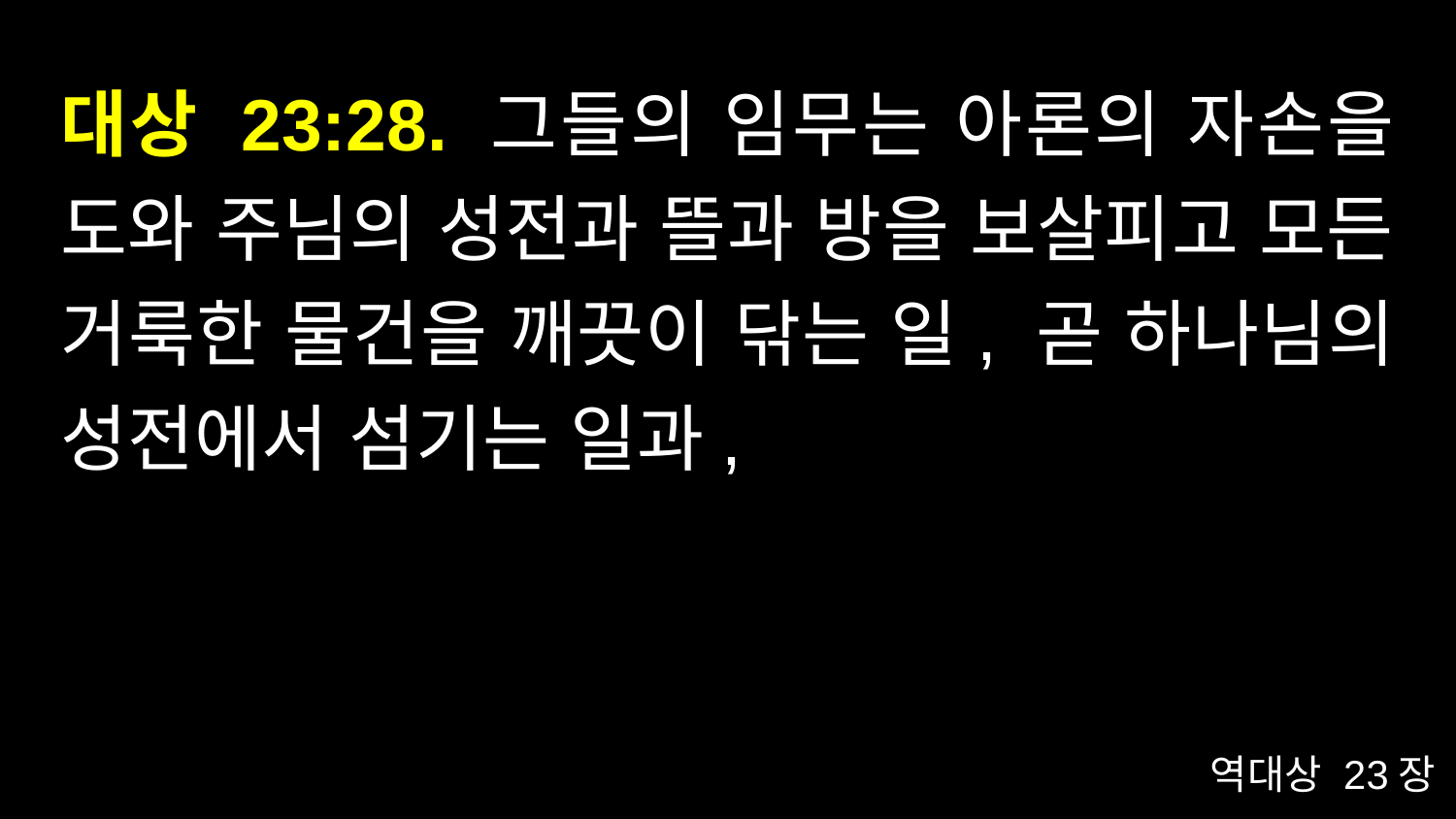

# 대상 23:28. 그들의 임무는 아론의 자손을 도와 주님의 성전과 뜰과 방을 보살피고 모든 거룩한 물건을 깨끗이 닦는 일, 곧 하나님의 성전에서 섬기는 일과,
역대상 23장